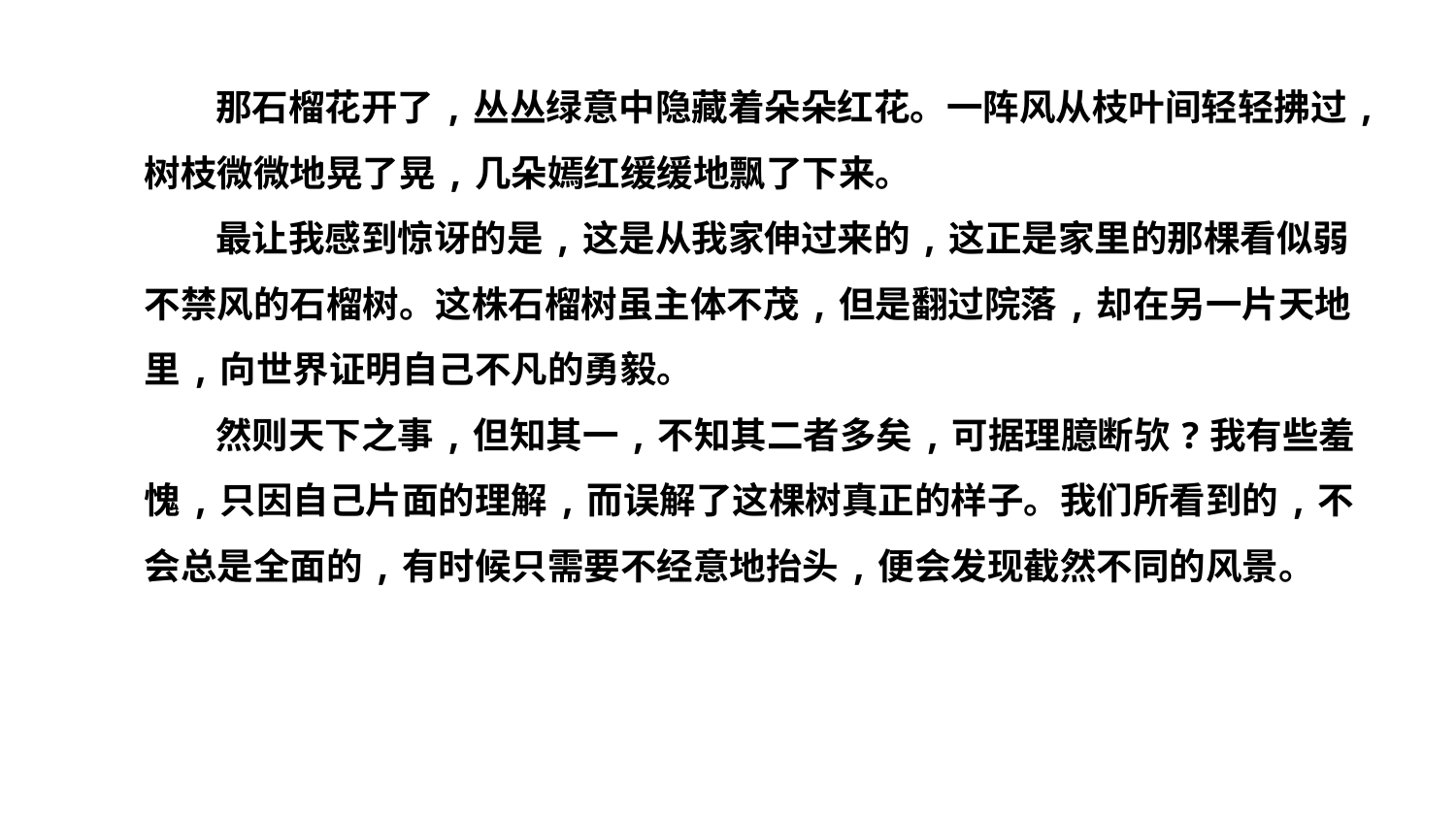

那石榴花开了,丛丛绿意中隐藏着朵朵红花。一阵风从枝叶间轻轻拂过,树枝微微地晃了晃,几朵嫣红缓缓地飘了下来。
最让我感到惊讶的是,这是从我家伸过来的,这正是家里的那棵看似弱不禁风的石榴树。这株石榴树虽主体不茂,但是翻过院落,却在另一片天地里,向世界证明自己不凡的勇毅。
然则天下之事,但知其一,不知其二者多矣,可据理臆断欤?我有些羞愧,只因自己片面的理解,而误解了这棵树真正的样子。我们所看到的,不会总是全面的,有时候只需要不经意地抬头,便会发现截然不同的风景。